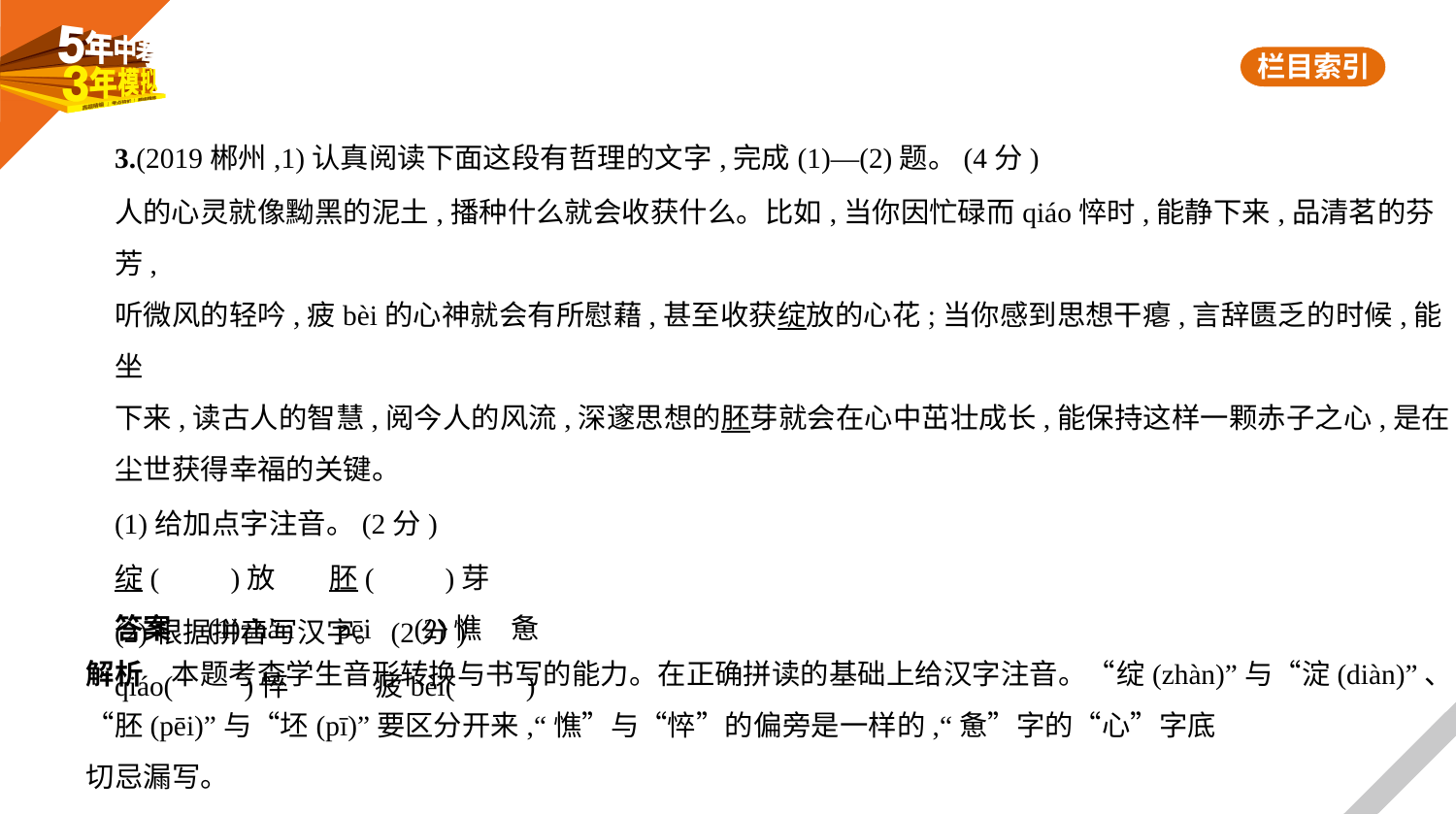

3.(2019郴州,1)认真阅读下面这段有哲理的文字,完成(1)—(2)题。(4分)
人的心灵就像黝黑的泥土,播种什么就会收获什么。比如,当你因忙碌而qiáo悴时,能静下来,品清茗的芬芳,
听微风的轻吟,疲bèi的心神就会有所慰藉,甚至收获绽放的心花;当你感到思想干瘪,言辞匮乏的时候,能坐
下来,读古人的智慧,阅今人的风流,深邃思想的胚芽就会在心中茁壮成长,能保持这样一颗赤子之心,是在
尘世获得幸福的关键。
(1)给加点字注音。(2分)
绽(　　)放　    胚(　　)芽
(2)根据拼音写汉字。(2分)
qiáo(　　)悴　　　疲bèi(　　)
答案　(1)zhàn　pēi　(2)憔　惫
解析　本题考查学生音形转换与书写的能力。在正确拼读的基础上给汉字注音。“绽(zhàn)”与“淀(diàn)”、“胚(pēi)”与“坯(pī)”要区分开来,“憔”与“悴”的偏旁是一样的,“惫”字的“心”字底
切忌漏写。